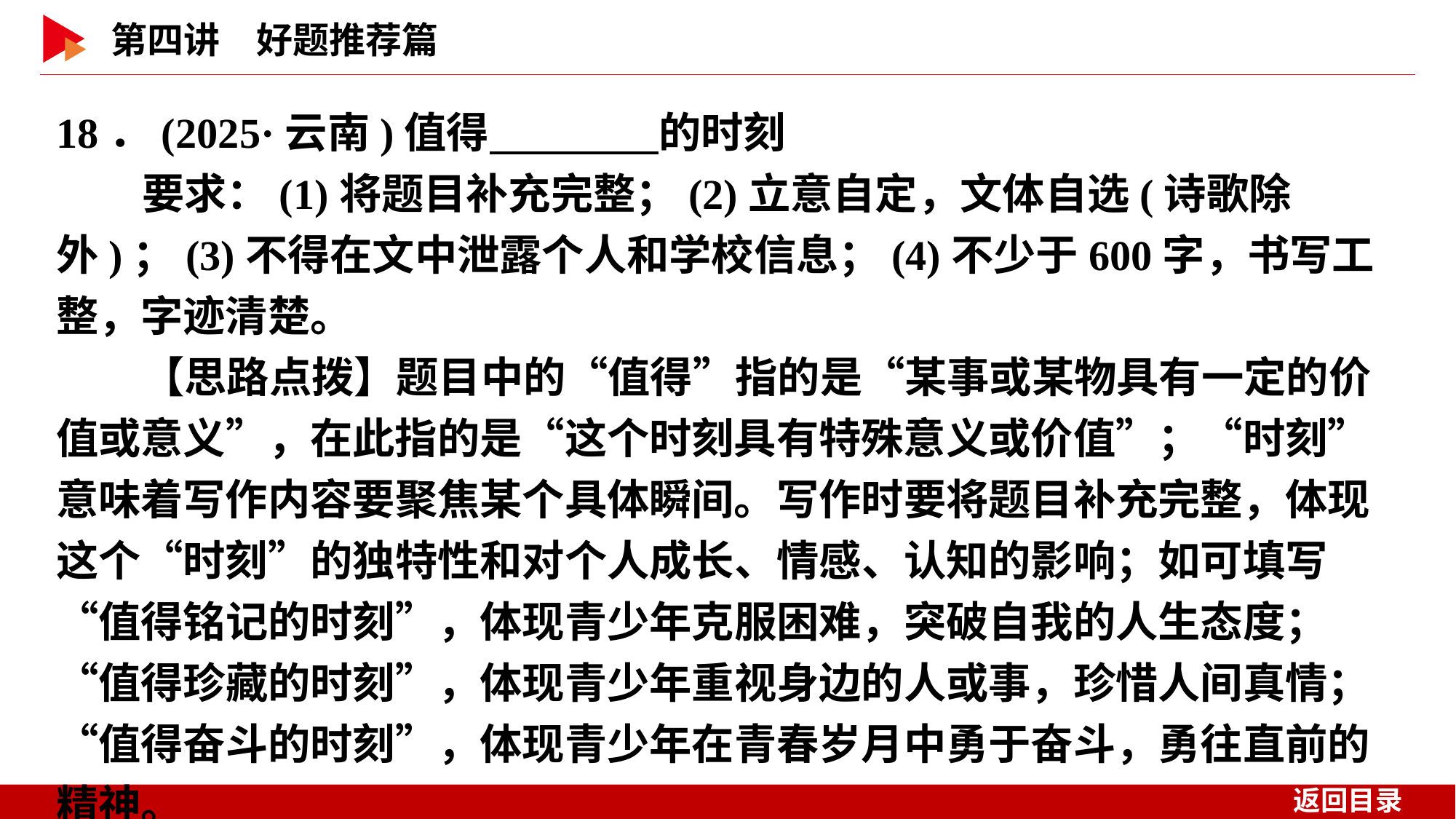

18．(2025·云南)值得　　　　的时刻
要求：(1)将题目补充完整；(2)立意自定，文体自选(诗歌除外)；(3)不得在文中泄露个人和学校信息；(4)不少于600字，书写工整，字迹清楚。
【思路点拨】题目中的“值得”指的是“某事或某物具有一定的价值或意义”，在此指的是“这个时刻具有特殊意义或价值”；“时刻”意味着写作内容要聚焦某个具体瞬间。写作时要将题目补充完整，体现这个“时刻”的独特性和对个人成长、情感、认知的影响；如可填写“值得铭记的时刻”，体现青少年克服困难，突破自我的人生态度；“值得珍藏的时刻”，体现青少年重视身边的人或事，珍惜人间真情；“值得奋斗的时刻”，体现青少年在青春岁月中勇于奋斗，勇往直前的精神。